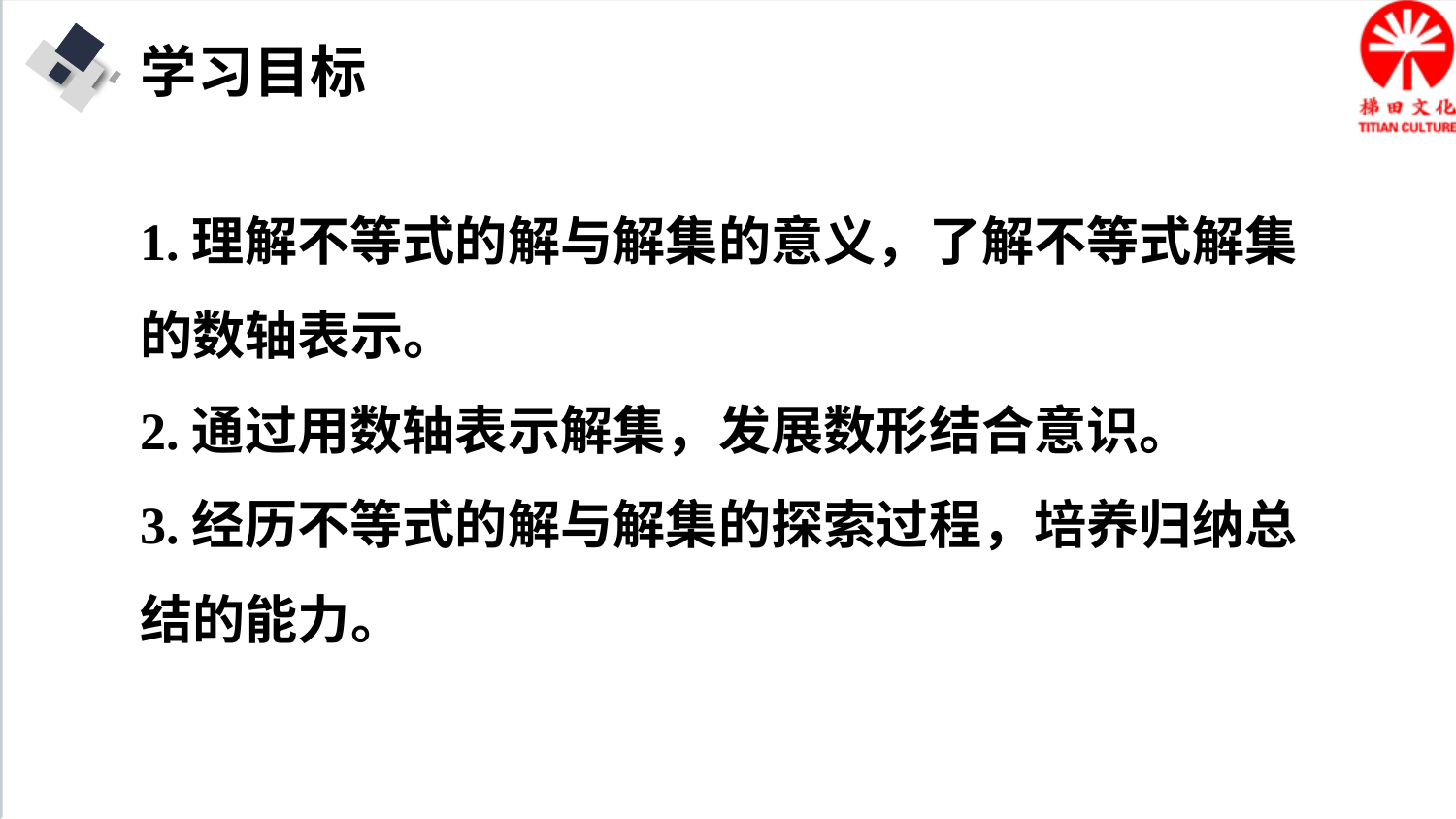

学习目标

1.理解不等式的解与解集的意义，了解不等式解集的数轴表示。
2.通过用数轴表示解集，发展数形结合意识。
3.经历不等式的解与解集的探索过程，培养归纳总结的能力。